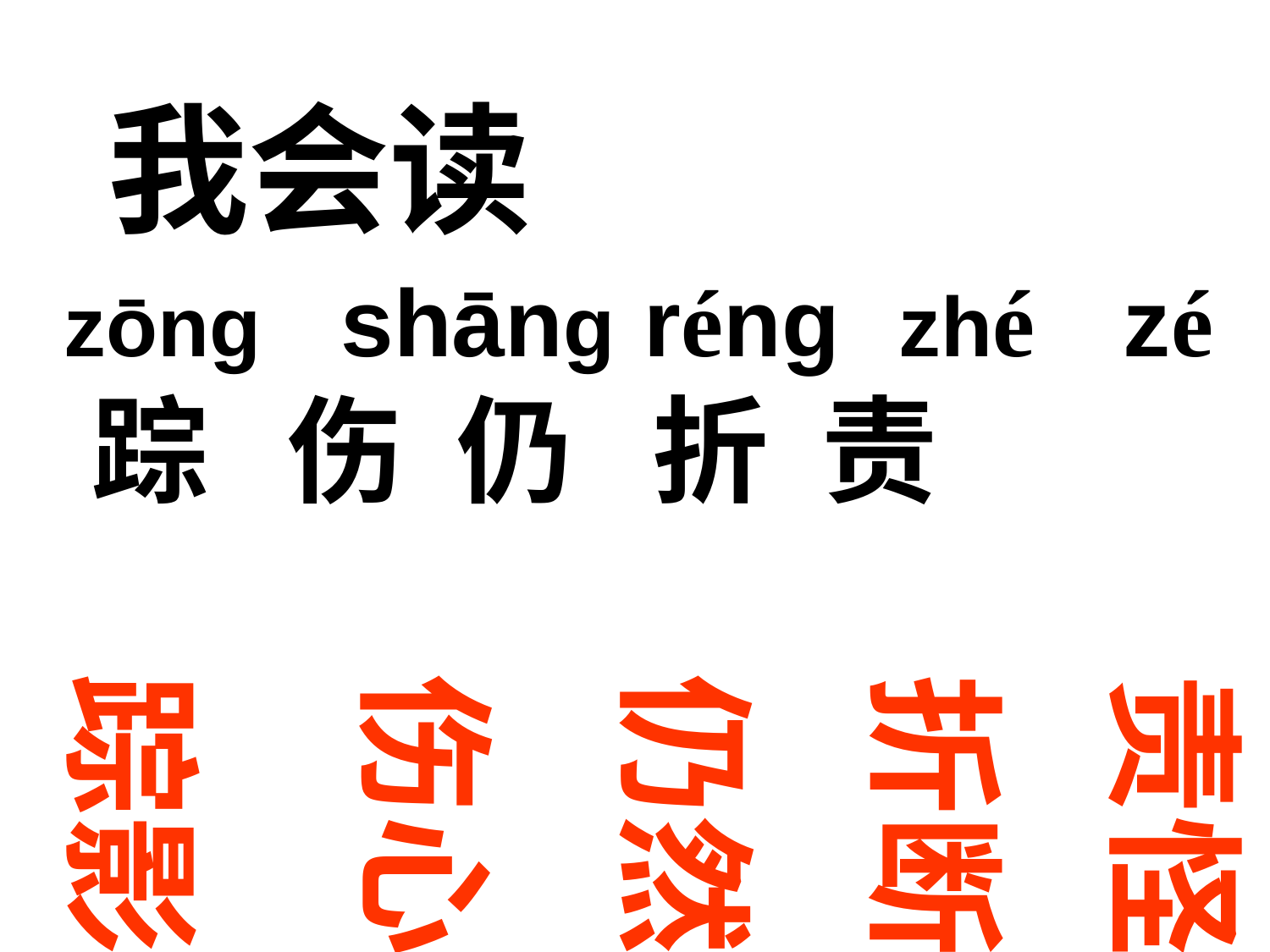

我会读
 zōng   shāng réng  zhé   zé
 踪   伤  仍   折  责
踪影
伤心
仍然
折断
责怪